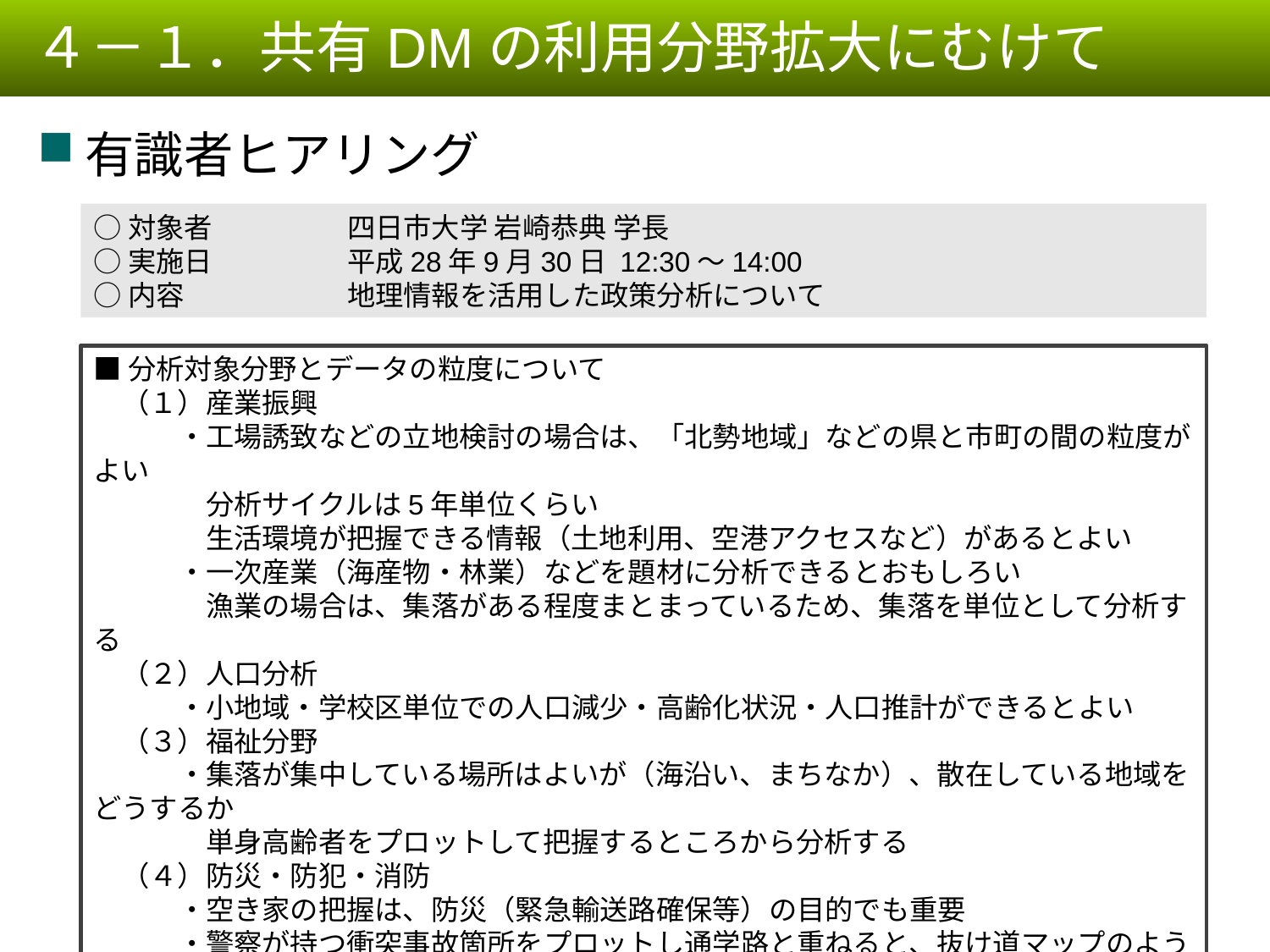

４－１．共有DMの利用分野拡大にむけて
有識者ヒアリング
○対象者		四日市大学 岩崎恭典 学長
○実施日		平成28年9月30日 12:30～14:00
○内容		地理情報を活用した政策分析について
■分析対象分野とデータの粒度について
　（１）産業振興
　　　・工場誘致などの立地検討の場合は、「北勢地域」などの県と市町の間の粒度がよい
　　　　分析サイクルは5年単位くらい
　　　　生活環境が把握できる情報（土地利用、空港アクセスなど）があるとよい
　　　・一次産業（海産物・林業）などを題材に分析できるとおもしろい
　　　　漁業の場合は、集落がある程度まとまっているため、集落を単位として分析する
　（２）人口分析
　　　・小地域・学校区単位での人口減少・高齢化状況・人口推計ができるとよい
　（３）福祉分野
　　　・集落が集中している場所はよいが（海沿い、まちなか）、散在している地域をどうするか
　　　　単身高齢者をプロットして把握するところから分析する
　（４）防災・防犯・消防
　　　・空き家の把握は、防災（緊急輸送路確保等）の目的でも重要
　　　・警察が持つ衝突事故箇所をプロットし通学路と重ねると、抜け道マップのような見え方にもなる
25
25